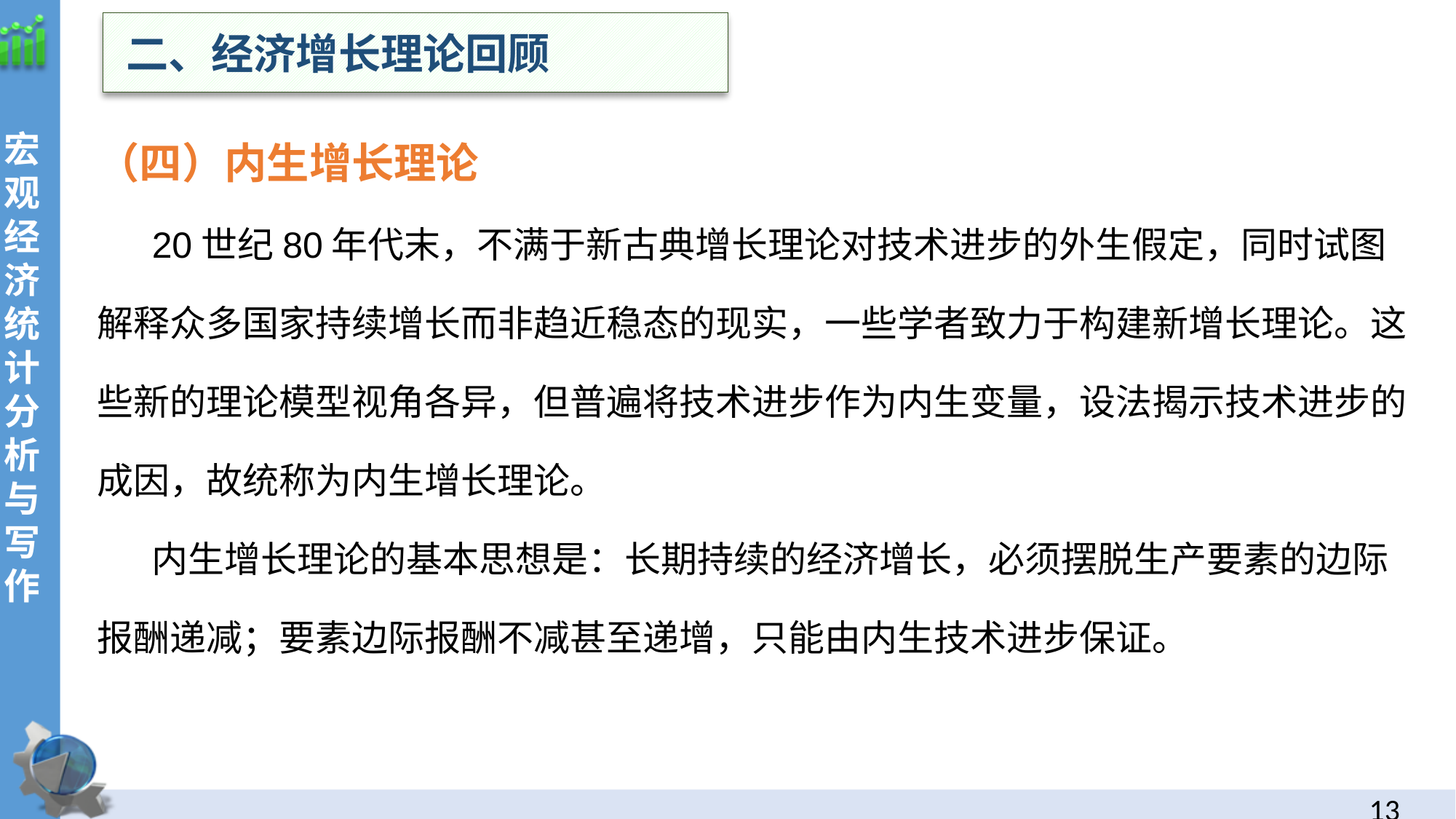

二、经济增长理论回顾
（四）内生增长理论
20世纪80年代末，不满于新古典增长理论对技术进步的外生假定，同时试图解释众多国家持续增长而非趋近稳态的现实，一些学者致力于构建新增长理论。这些新的理论模型视角各异，但普遍将技术进步作为内生变量，设法揭示技术进步的成因，故统称为内生增长理论。
内生增长理论的基本思想是：长期持续的经济增长，必须摆脱生产要素的边际报酬递减；要素边际报酬不减甚至递增，只能由内生技术进步保证。

13